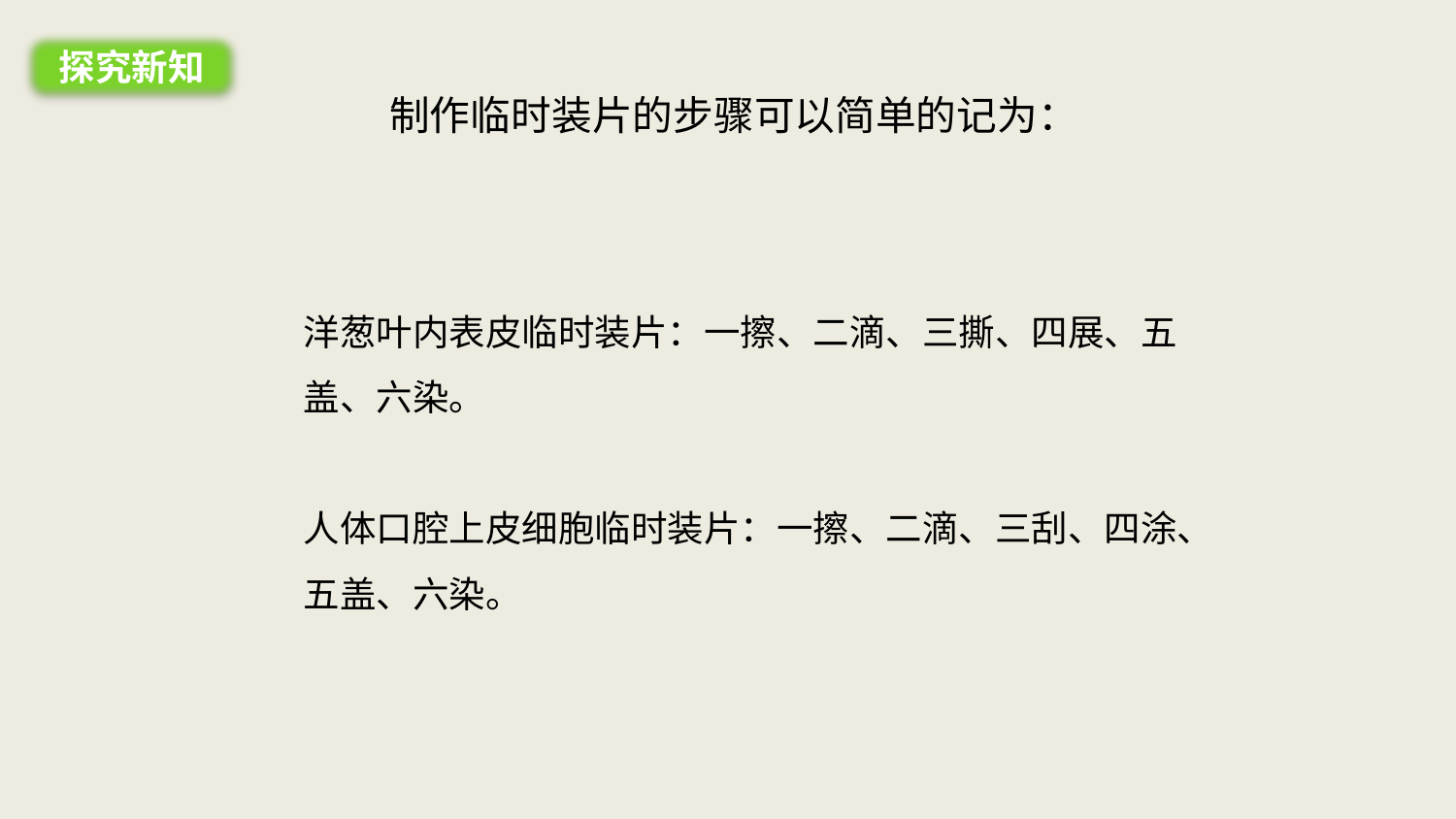

探究新知
制作临时装片的步骤可以简单的记为：
洋葱叶内表皮临时装片：一擦、二滴、三撕、四展、五盖、六染。

人体口腔上皮细胞临时装片：一擦、二滴、三刮、四涂、五盖、六染。